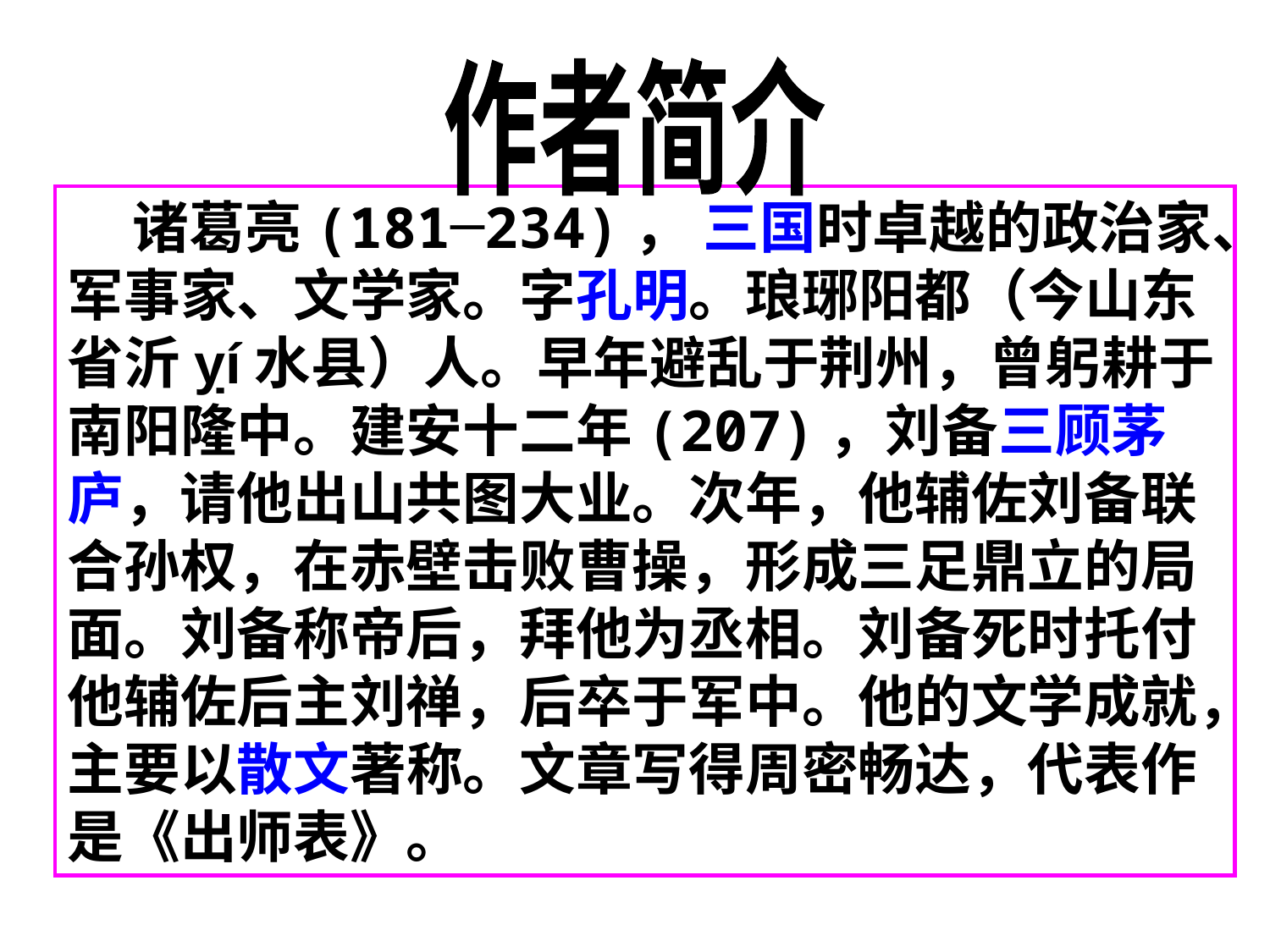

作者简介
    诸葛亮(181─234)， 三国时卓越的政治家、军事家、文学家。字孔明。琅琊阳都（今山东省沂ỵí水县）人。早年避乱于荆州，曾躬耕于南阳隆中。建安十二年(207)，刘备三顾茅庐，请他出山共图大业。次年，他辅佐刘备联合孙权，在赤壁击败曹操，形成三足鼎立的局面。刘备称帝后，拜他为丞相。刘备死时托付他辅佐后主刘禅，后卒于军中。他的文学成就，主要以散文著称。文章写得周密畅达，代表作是《出师表》。